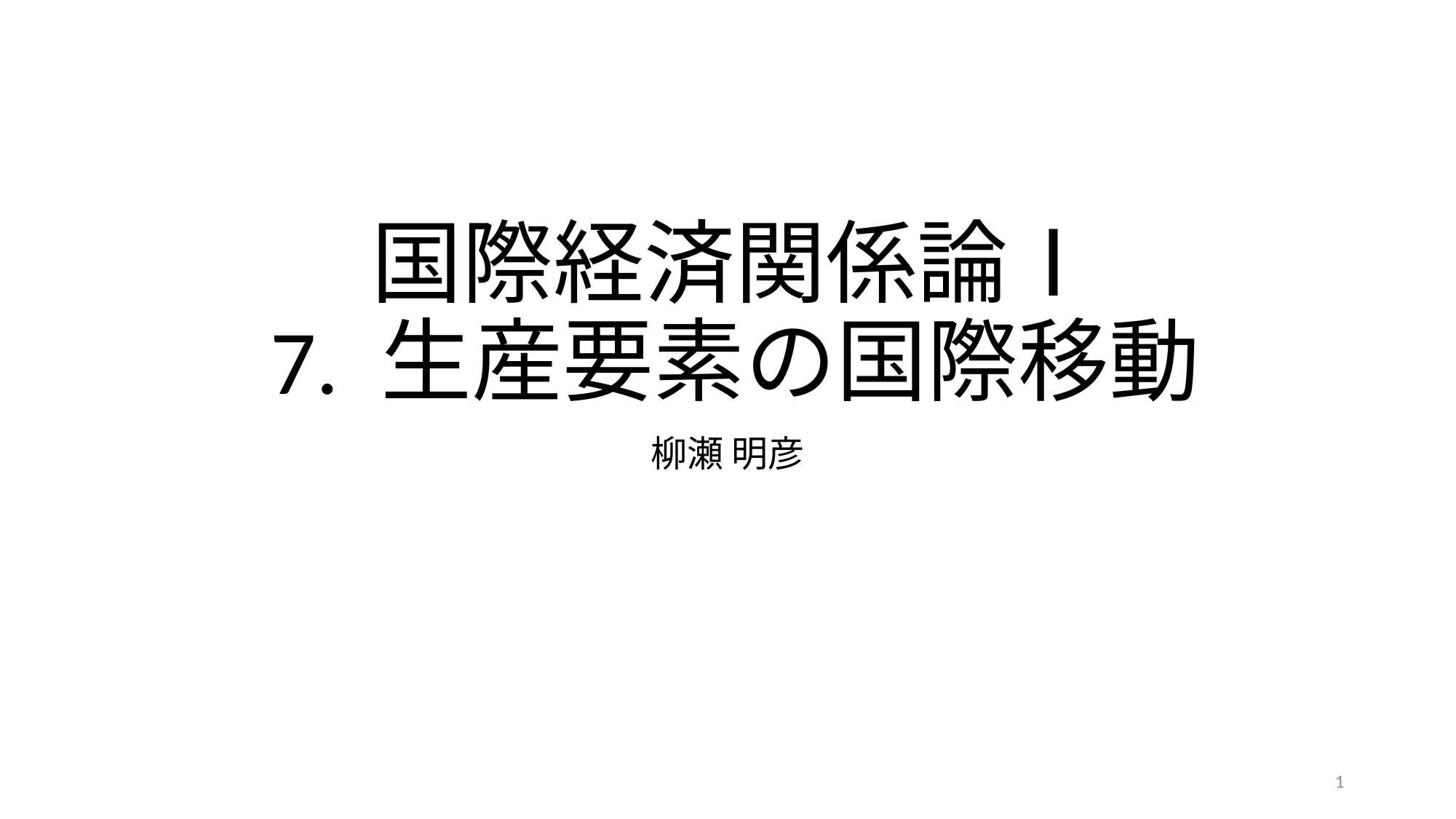

# 国際経済関係論Ⅰ 7. 生産要素の国際移動
柳瀬 明彦
1